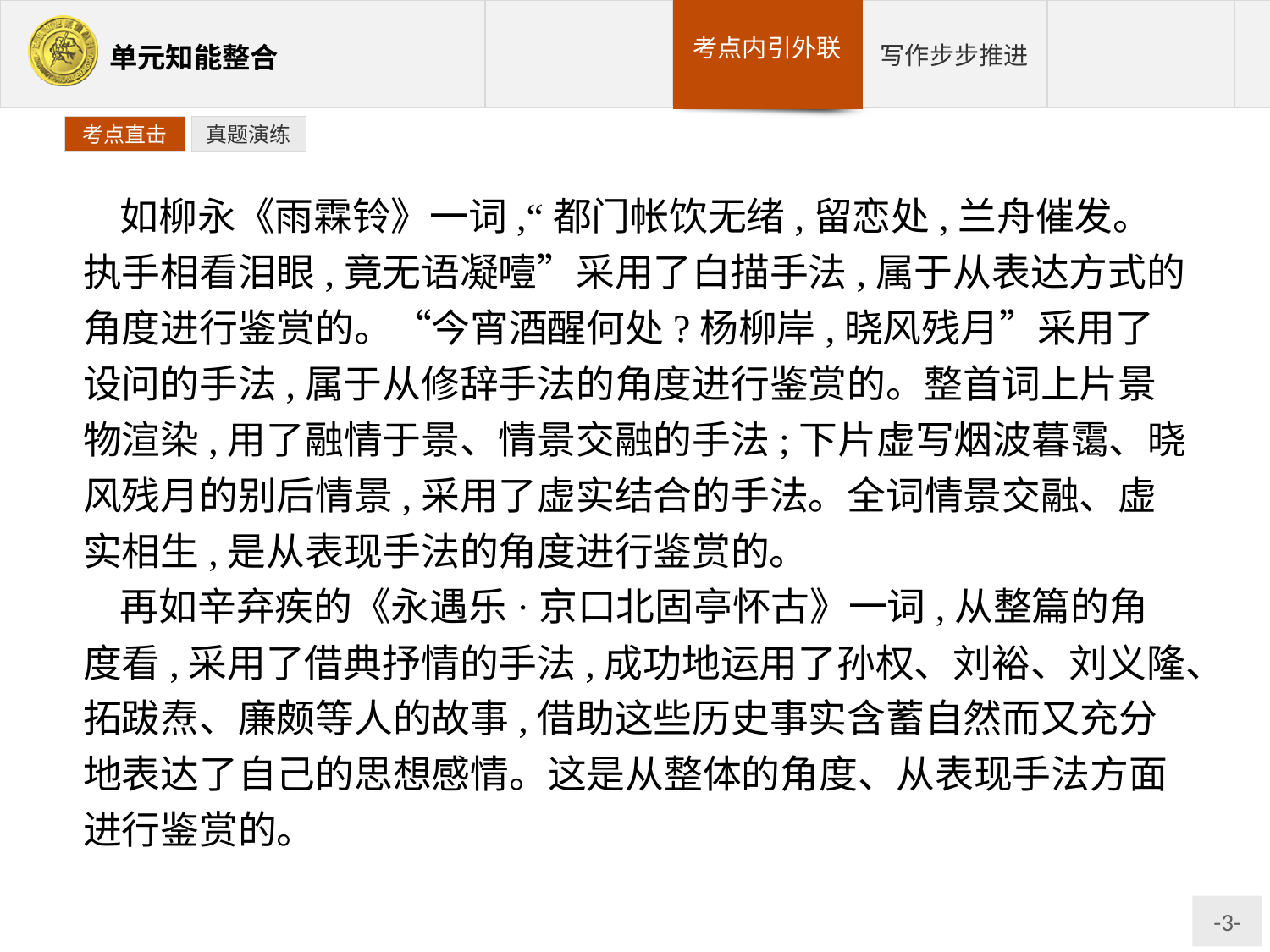

考点直击
真题演练
如柳永《雨霖铃》一词,“都门帐饮无绪,留恋处,兰舟催发。执手相看泪眼,竟无语凝噎”采用了白描手法,属于从表达方式的角度进行鉴赏的。“今宵酒醒何处?杨柳岸,晓风残月”采用了设问的手法,属于从修辞手法的角度进行鉴赏的。整首词上片景物渲染,用了融情于景、情景交融的手法;下片虚写烟波暮霭、晓风残月的别后情景,采用了虚实结合的手法。全词情景交融、虚实相生,是从表现手法的角度进行鉴赏的。
再如辛弃疾的《永遇乐·京口北固亭怀古》一词,从整篇的角度看,采用了借典抒情的手法,成功地运用了孙权、刘裕、刘义隆、拓跋焘、廉颇等人的故事,借助这些历史事实含蓄自然而又充分地表达了自己的思想感情。这是从整体的角度、从表现手法方面进行鉴赏的。